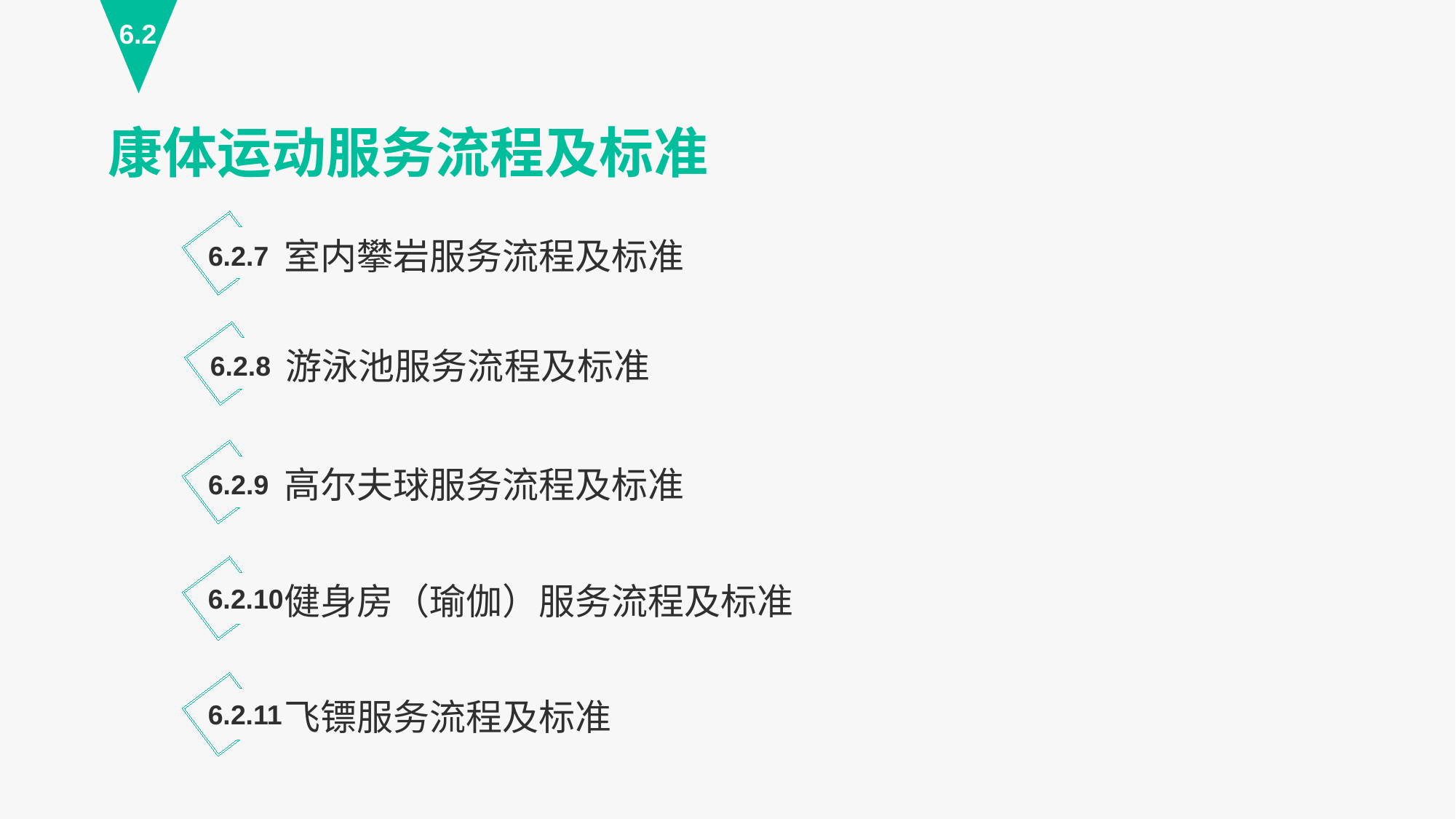

6.2
康体运动服务流程及标准

室内攀岩服务流程及标准
6.2.7

游泳池服务流程及标准
6.2.8

高尔夫球服务流程及标准
6.2.9

健身房（瑜伽）服务流程及标准
6.2.10

飞镖服务流程及标准
6.2.11